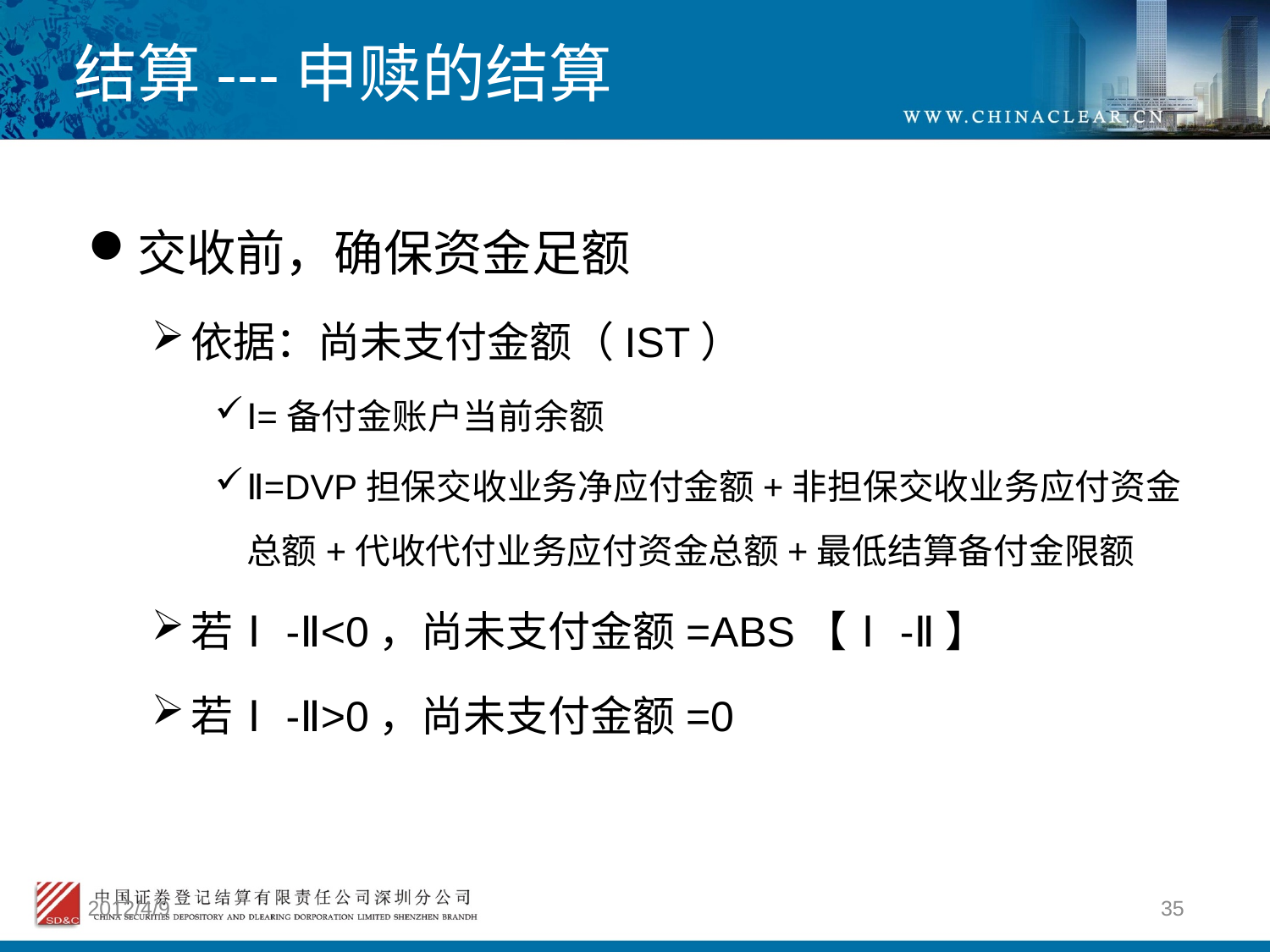

# 结算---申赎的结算
交收前，确保资金足额
依据：尚未支付金额（IST）
Ⅰ=备付金账户当前余额
Ⅱ=DVP担保交收业务净应付金额+非担保交收业务应付资金总额+代收代付业务应付资金总额+最低结算备付金限额
若Ⅰ-Ⅱ<0，尚未支付金额=ABS【Ⅰ-Ⅱ】
若Ⅰ-Ⅱ>0，尚未支付金额=0

2012/4/9
35